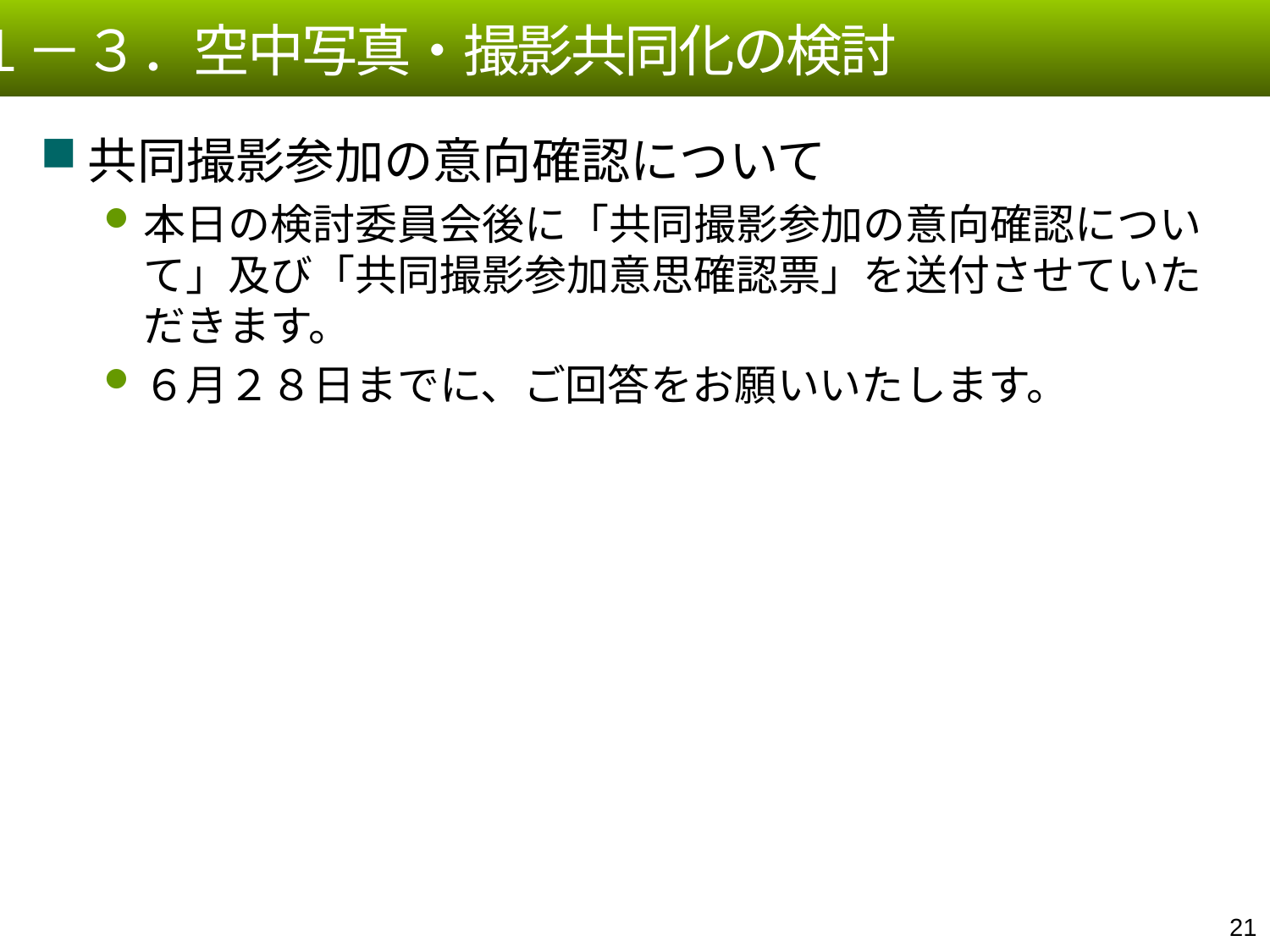

１－３．空中写真・撮影共同化の検討
共同撮影参加の意向確認について
本日の検討委員会後に「共同撮影参加の意向確認について」及び「共同撮影参加意思確認票」を送付させていただきます。
６月２８日までに、ご回答をお願いいたします。

21